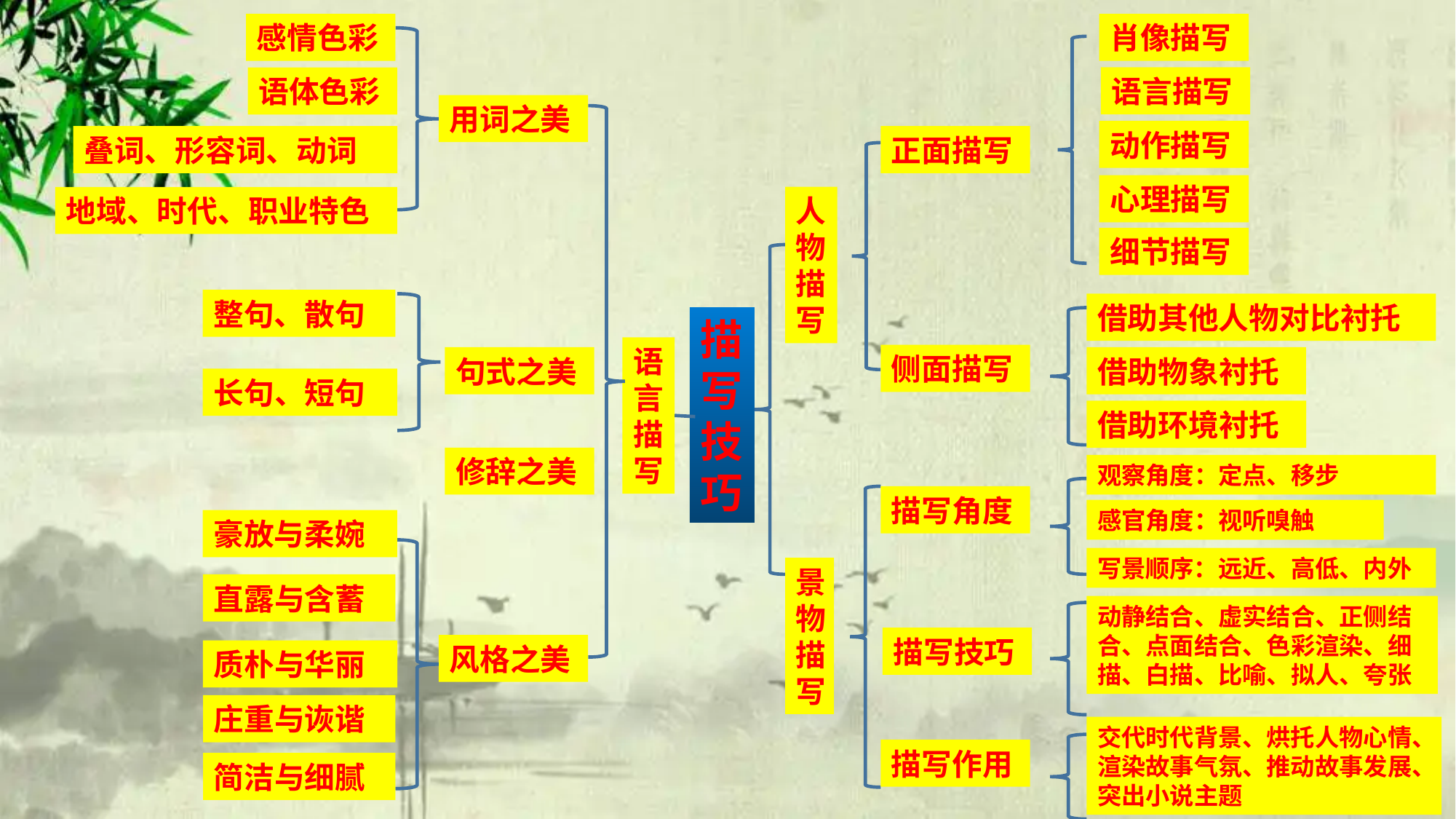

感情色彩
肖像描写

语言描写
语体色彩
用词之美

动作描写
叠词、形容词、动词
正面描写

心理描写
地域、时代、职业特色
人物描写
细节描写

整句、散句

借助其他人物对比衬托
描写技巧

语言描写
侧面描写
句式之美
借助物象衬托
长句、短句
借助环境衬托
修辞之美
观察角度：定点、移步

描写角度
感官角度：视听嗅触
豪放与柔婉

写景顺序：远近、高低、内外
景物描写
直露与含蓄
动静结合、虚实结合、正侧结合、点面结合、色彩渲染、细描、白描、比喻、拟人、夸张

描写技巧
风格之美
质朴与华丽
庄重与诙谐
交代时代背景、烘托人物心情、渲染故事气氛、推动故事发展、突出小说主题

描写作用
简洁与细腻